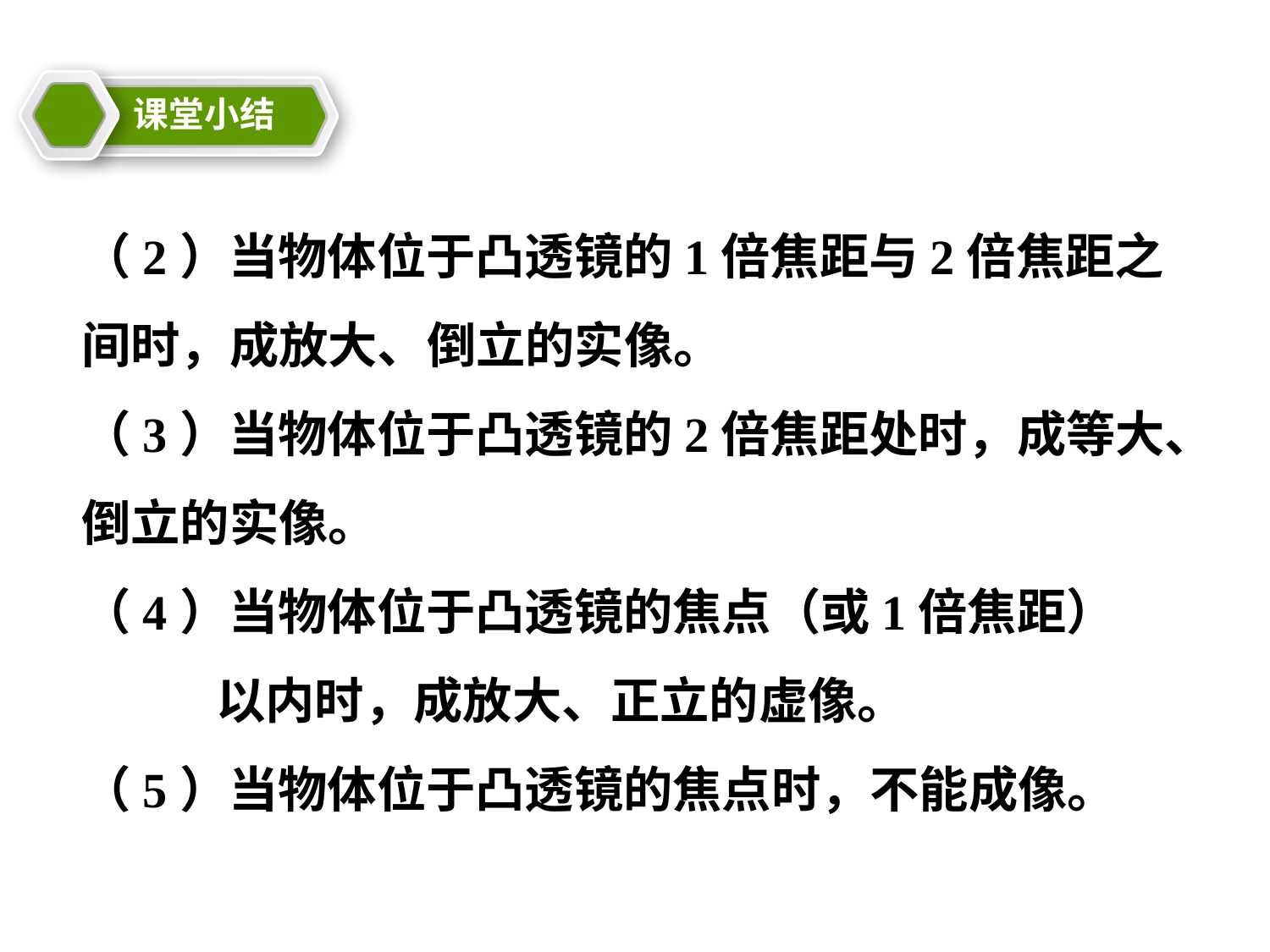

课堂小结
教学目标
（2）当物体位于凸透镜的1倍焦距与2倍焦距之间时，成放大、倒立的实像。
（3）当物体位于凸透镜的2倍焦距处时，成等大、倒立的实像。
（4）当物体位于凸透镜的焦点（或1倍焦距）                   以内时，成放大、正立的虚像。
（5）当物体位于凸透镜的焦点时，不能成像。